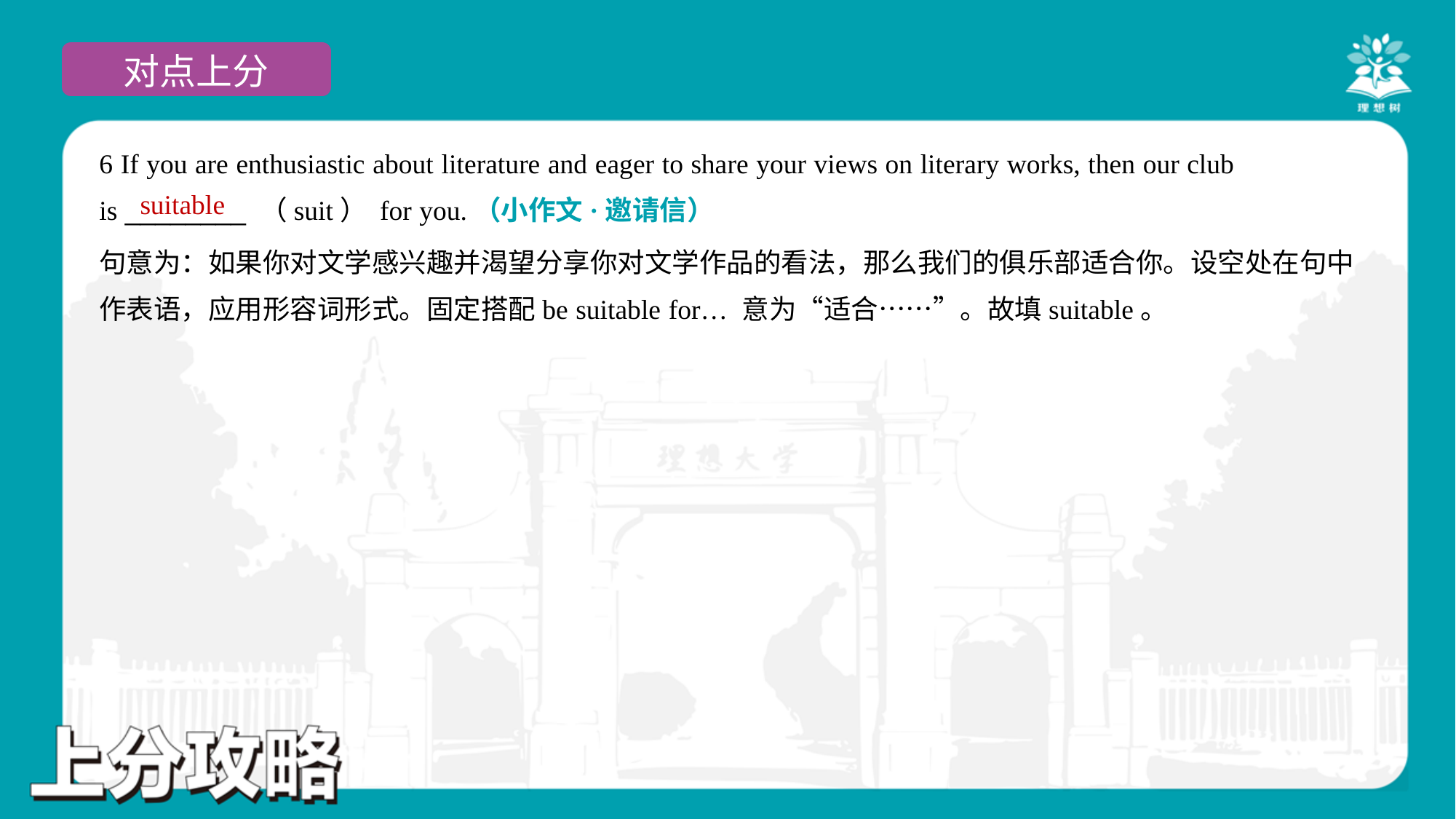

6 If you are enthusiastic about literature and eager to share your views on literary works, then our club
is ________ （suit） for you.（小作文·邀请信）
suitable
句意为：如果你对文学感兴趣并渴望分享你对文学作品的看法，那么我们的俱乐部适合你。设空处在句中
作表语，应用形容词形式。固定搭配be suitable for… 意为“适合……”。故填suitable。